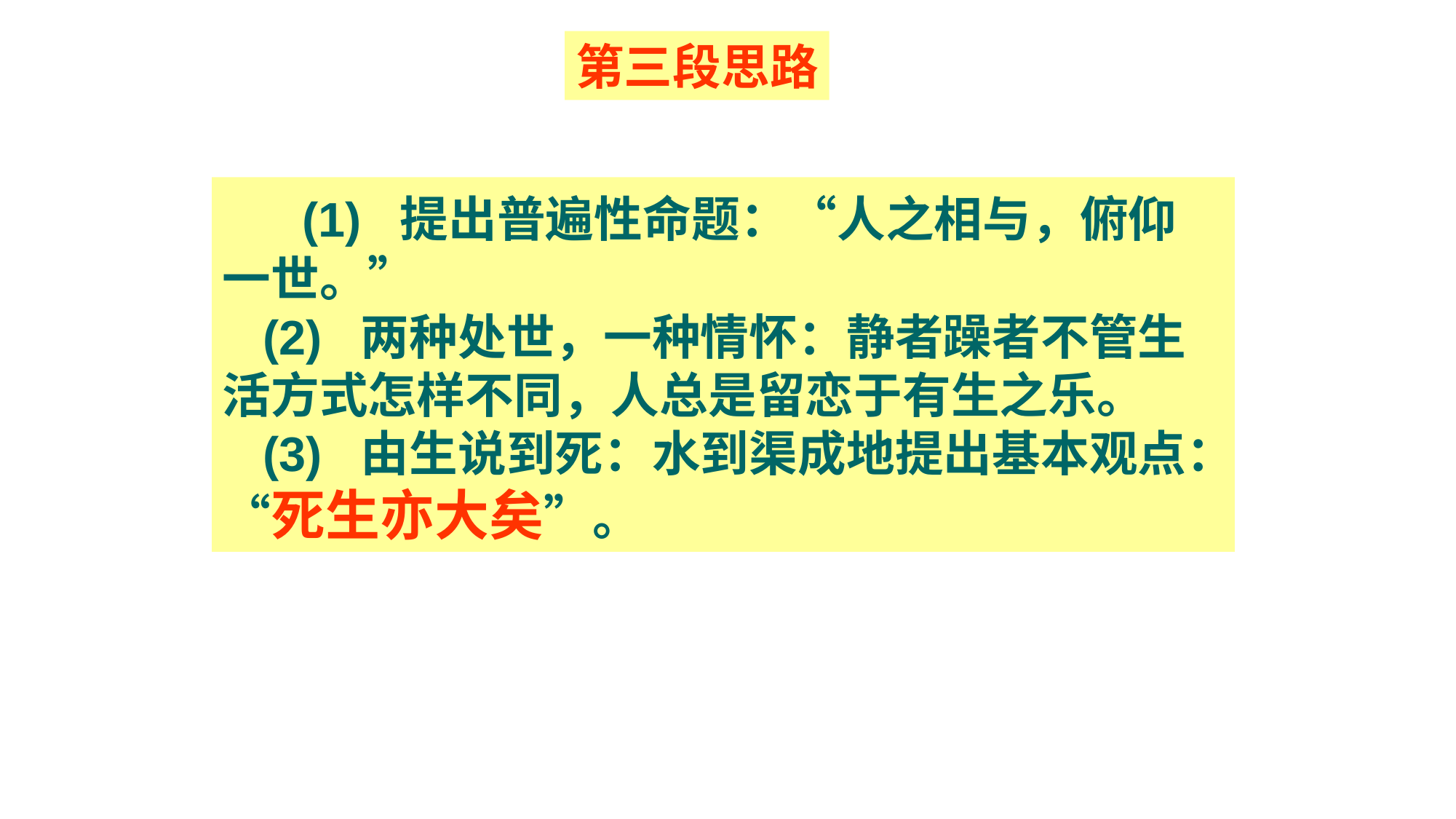

第三段思路
     (1)  提出普遍性命题：“人之相与，俯仰一世。”
   (2)  两种处世，一种情怀：静者躁者不管生活方式怎样不同，人总是留恋于有生之乐。
   (3)  由生说到死：水到渠成地提出基本观点：“死生亦大矣”。